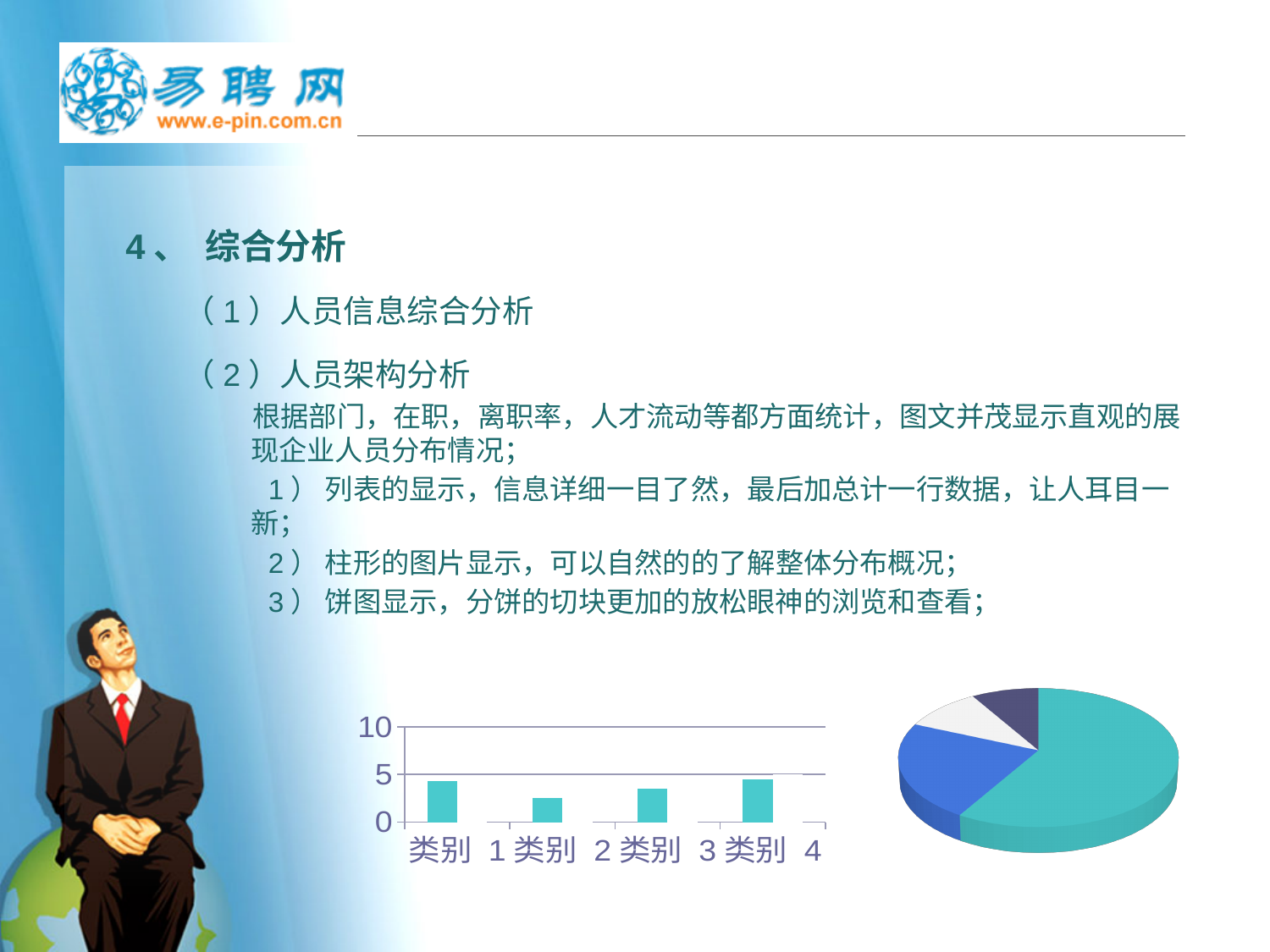

#
4、  综合分析
       （1）人员信息综合分析
       （2）人员架构分析
根据部门，在职，离职率，人才流动等都方面统计，图文并茂显示直观的展现企业人员分布情况；
  1） 列表的显示，信息详细一目了然，最后加总计一行数据，让人耳目一新；
  2） 柱形的图片显示，可以自然的的了解整体分布概况；
  3） 饼图显示，分饼的切块更加的放松眼神的浏览和查看；

### Chart

| Category | 系列 1 | 系列 3 |
|---|---|---|
| 类别 1 | 4.3 | 2.0 |
| 类别 2 | 2.5 | 2.0 |
| 类别 3 | 3.5 | 3.0 |
| 类别 4 | 4.5 | 5.0 |

[unsupported chart]